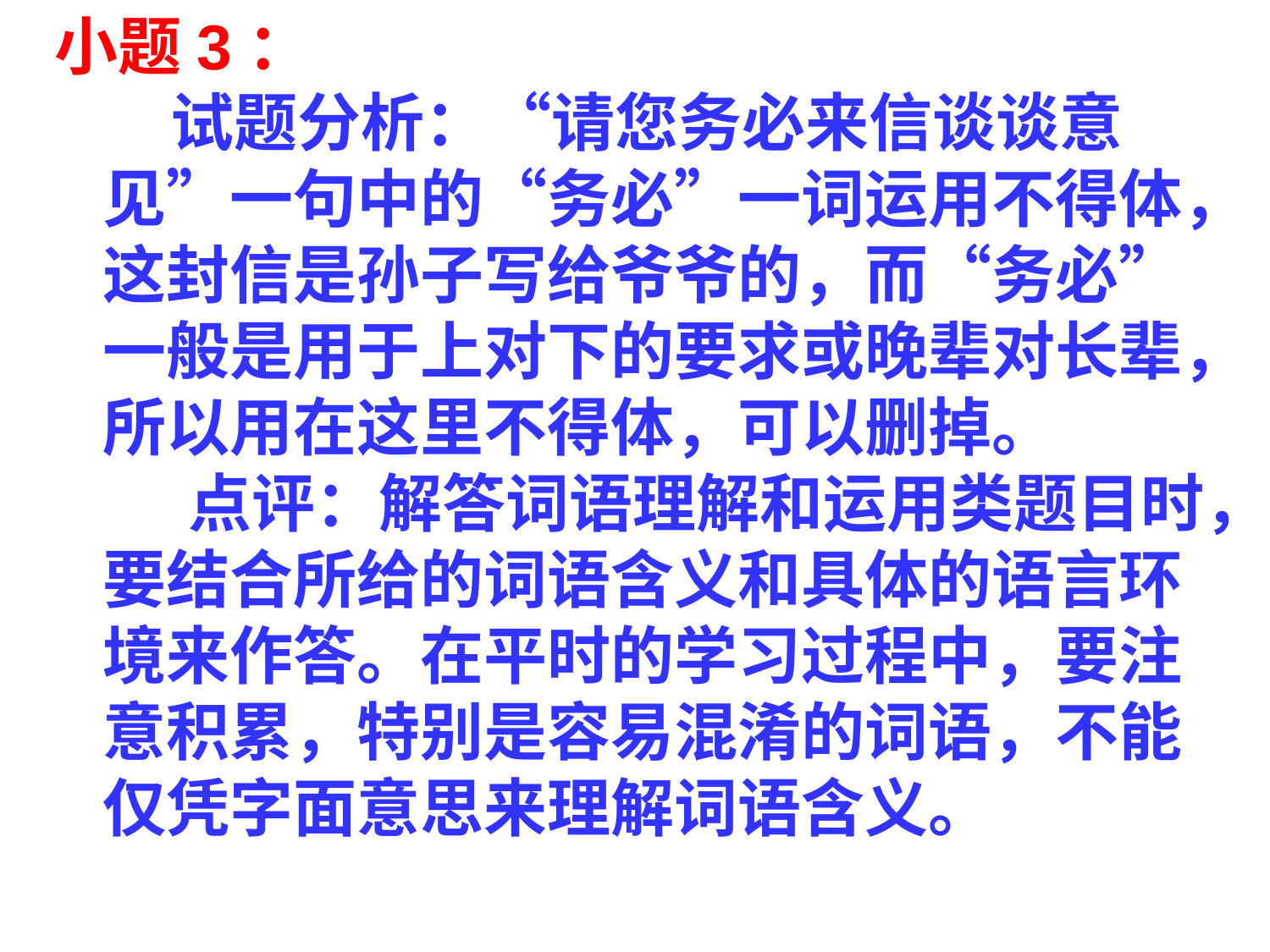

小题3：
       试题分析：“请您务必来信谈谈意见”一句中的“务必”一词运用不得体，这封信是孙子写给爷爷的，而“务必” 一般是用于上对下的要求或晚辈对长辈，所以用在这里不得体，可以删掉。
      点评：解答词语理解和运用类题目时，要结合所给的词语含义和具体的语言环境来作答。在平时的学习过程中，要注意积累，特别是容易混淆的词语，不能仅凭字面意思来理解词语含义。

#